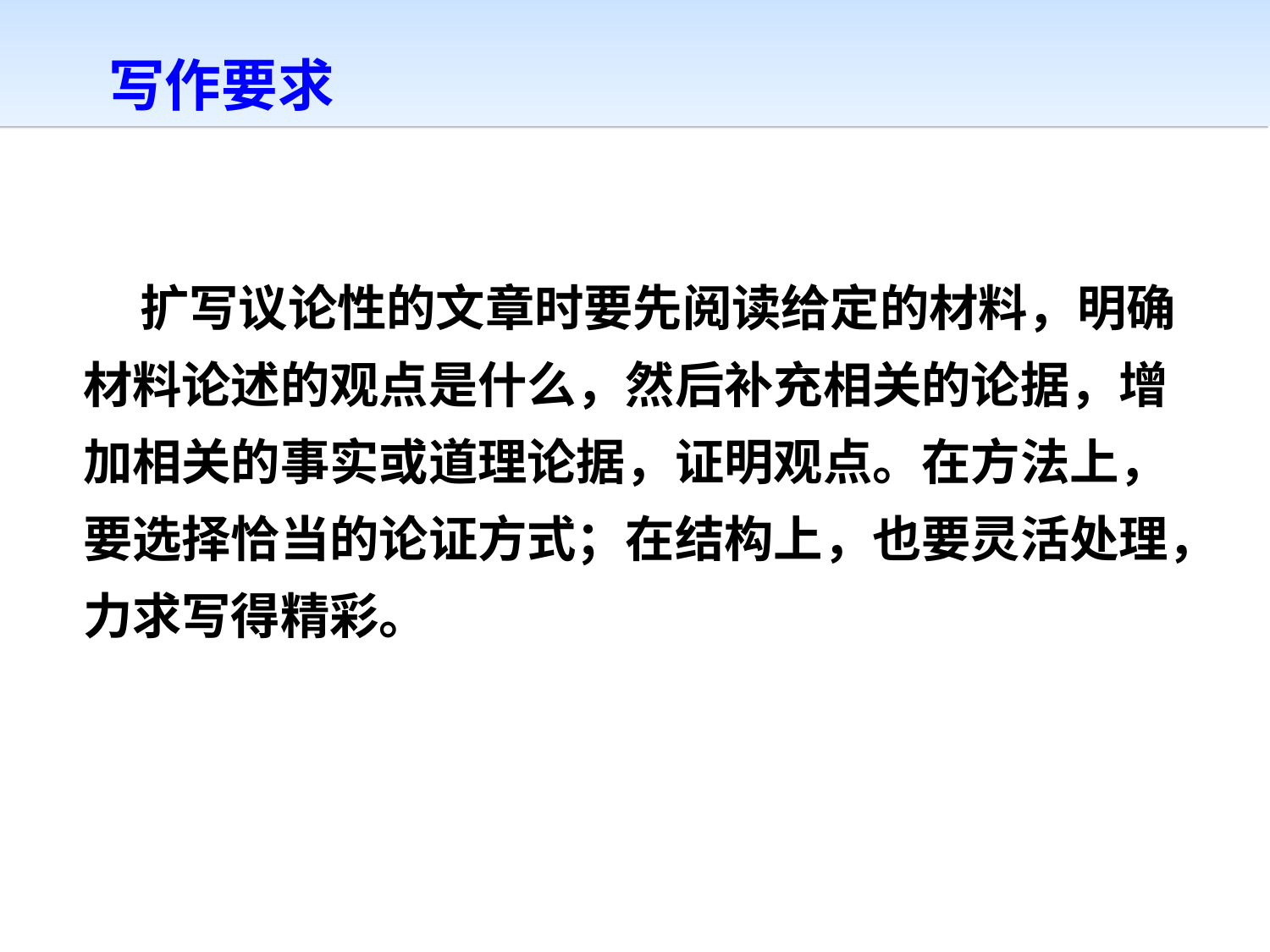

写作要求
    扩写议论性的文章时要先阅读给定的材料，明确材料论述的观点是什么，然后补充相关的论据，增加相关的事实或道理论据，证明观点。在方法上，要选择恰当的论证方式；在结构上，也要灵活处理，力求写得精彩。